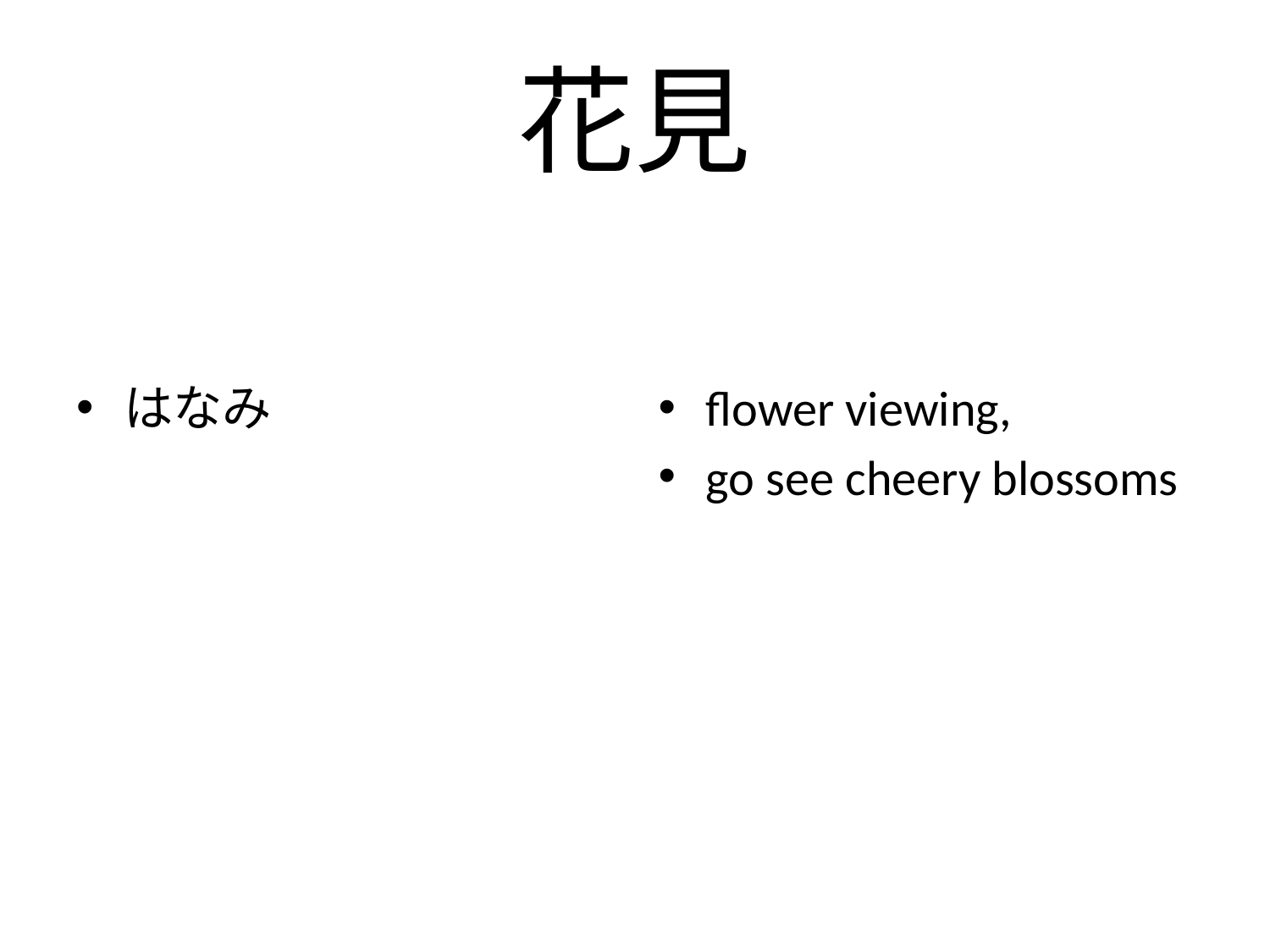

# 花見
はなみ
flower viewing,
go see cheery blossoms